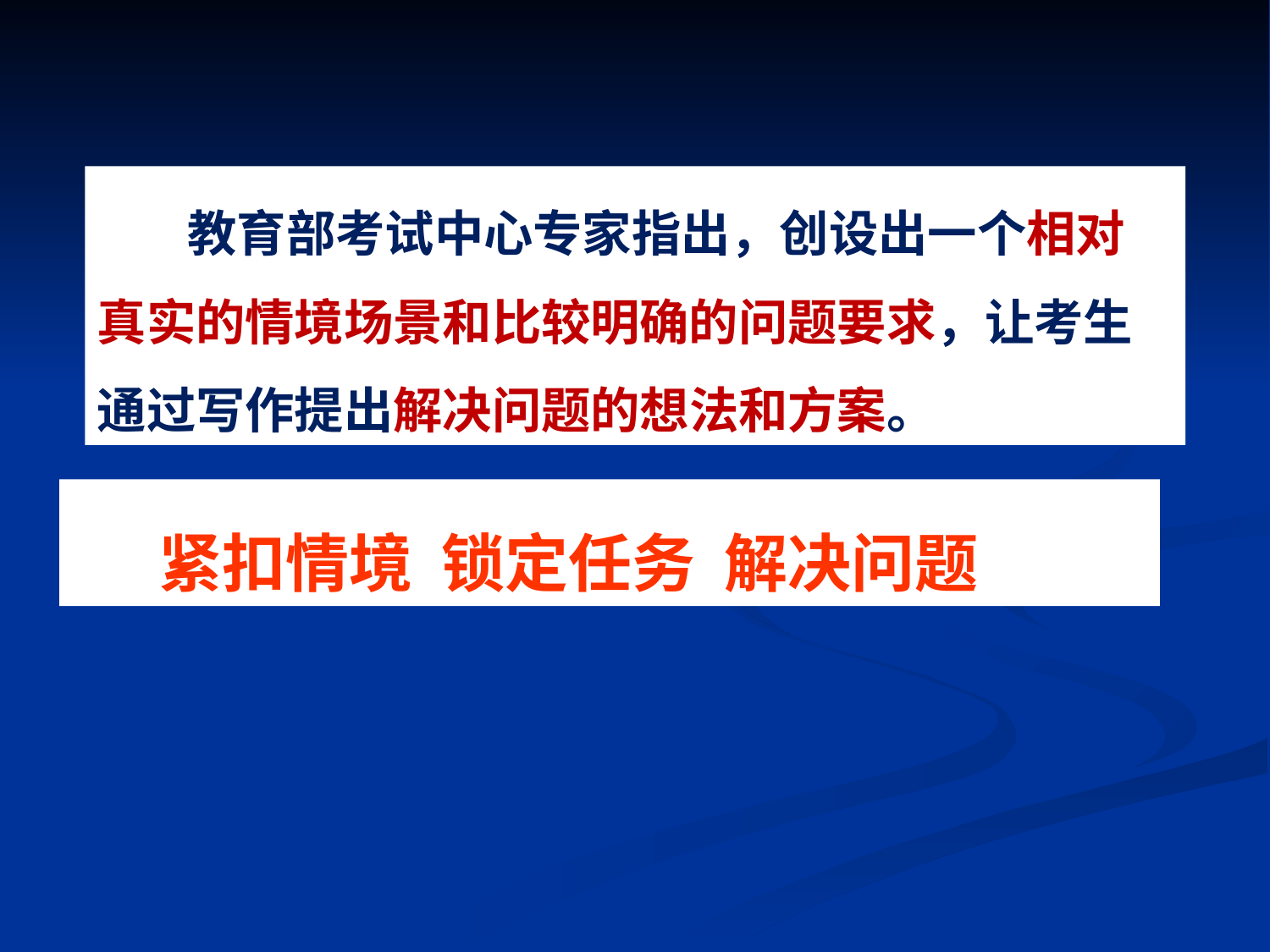

教育部考试中心专家指出，创设出一个相对真实的情境场景和比较明确的问题要求，让考生通过写作提出解决问题的想法和方案。
     紧扣情境  锁定任务  解决问题